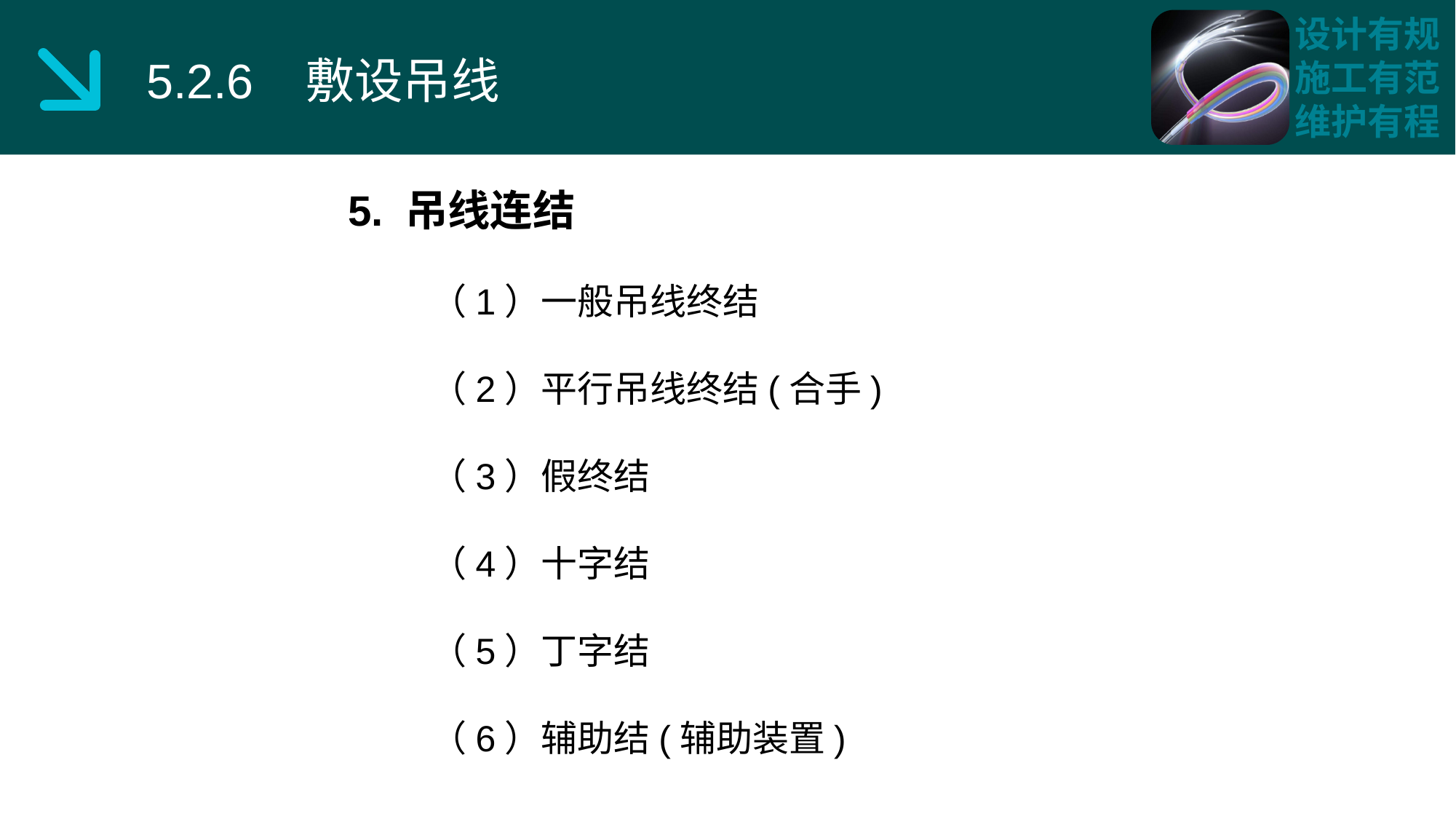

5.2.6   敷设吊线

5. 吊线连结

         （1）一般吊线终结

         （2）平行吊线终结(合手)

         （3）假终结

         （4）十字结

         （5）丁字结

         （6）辅助结(辅助装置)